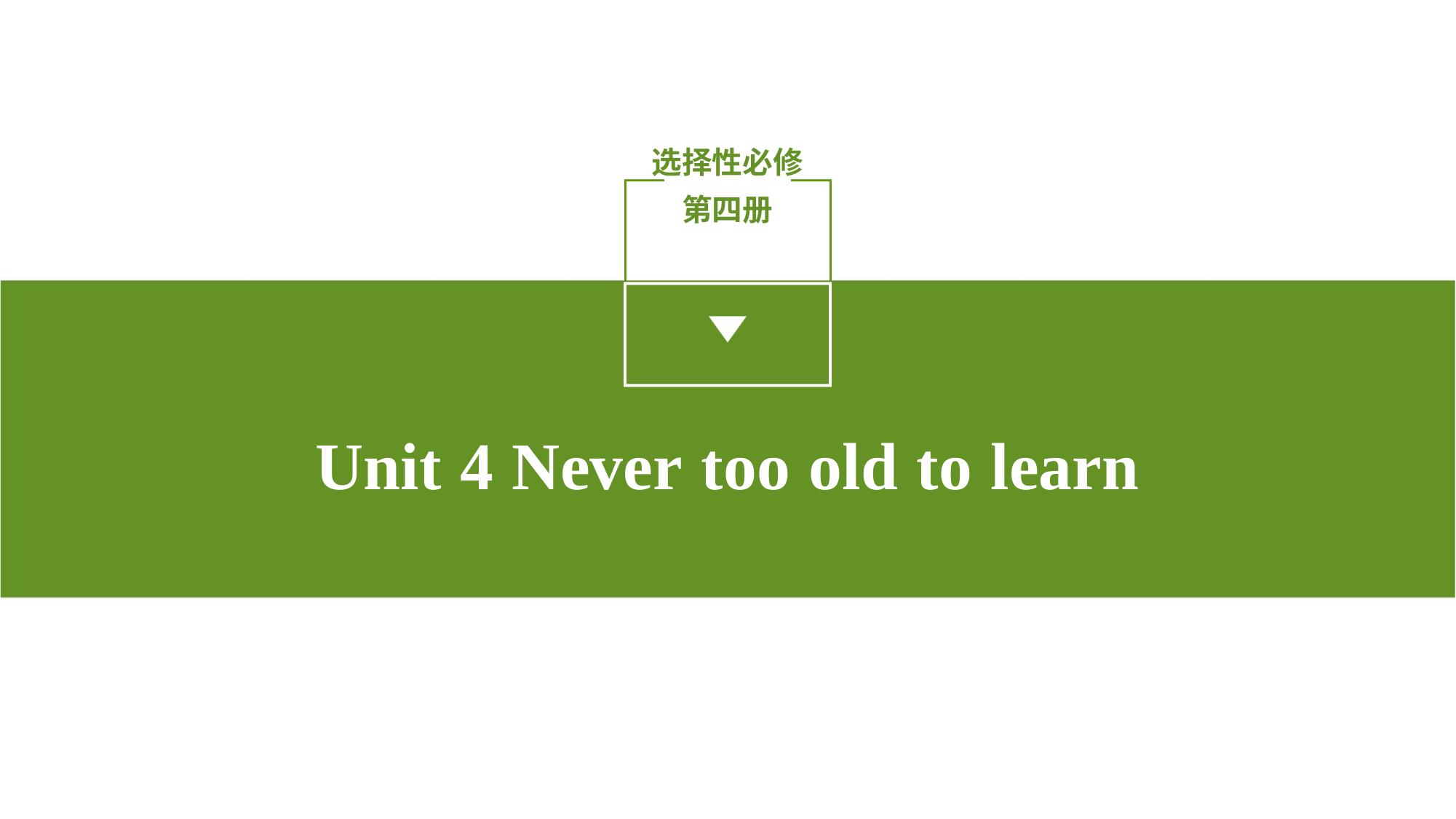

选择性必修第四册
Unit 4 Never too old to learn